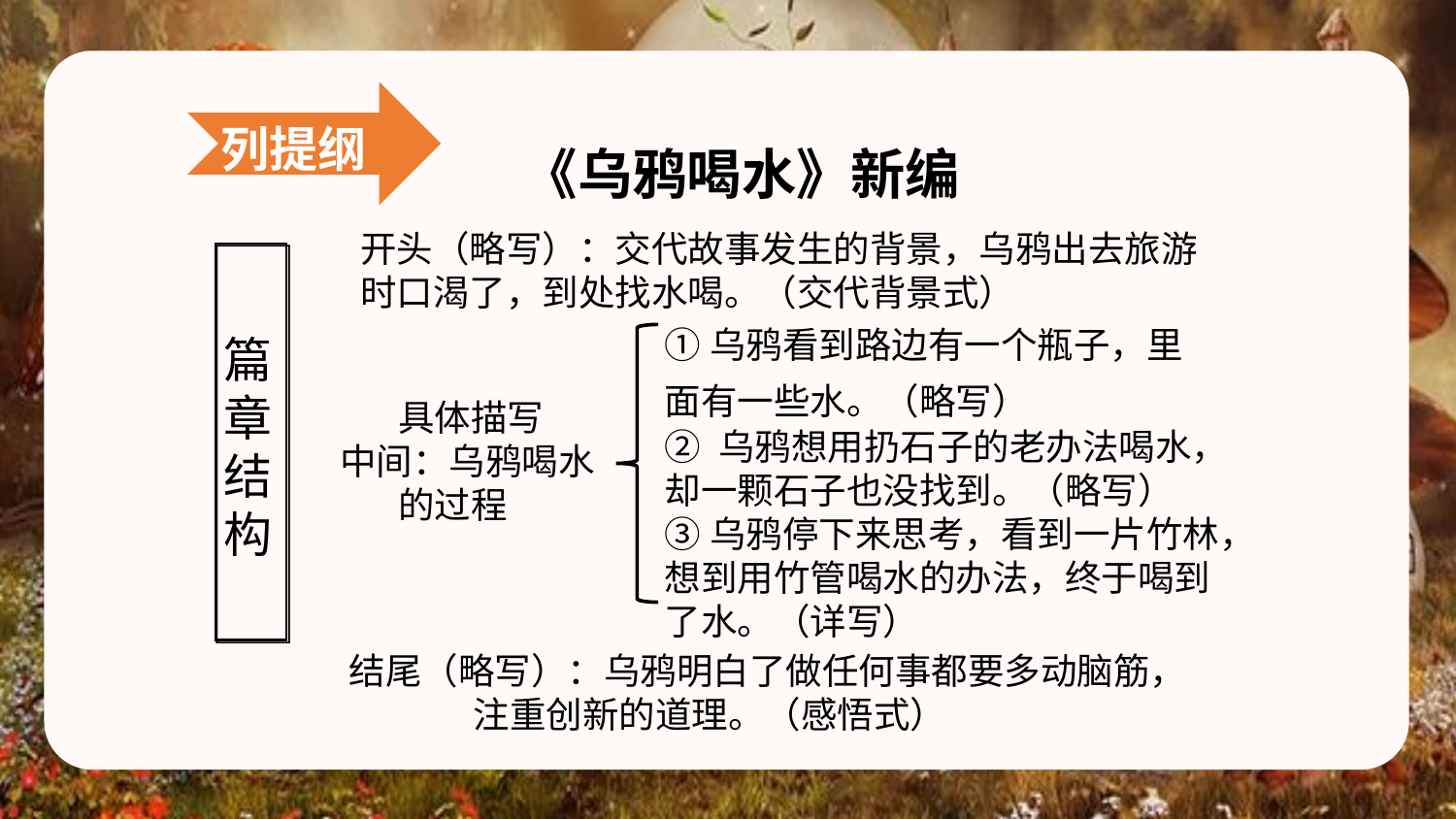

列提纲
     《乌鸦喝水》新编
开头（略写）：交代故事发生的背景，乌鸦出去旅游时口渴了，到处找水喝。（交代背景式）

①乌鸦看到路边有一个瓶子，里
面有一些水。（略写）
② 乌鸦想用扔石子的老办法喝水，
却一颗石子也没找到。（略写）
③乌鸦停下来思考，看到一片竹林，
想到用竹管喝水的办法，终于喝到
了水。（详写）
篇章结构

      具体描写
中间：乌鸦喝水
      的过程
结尾（略写）：乌鸦明白了做任何事都要多动脑筋，
              注重创新的道理。（感悟式）